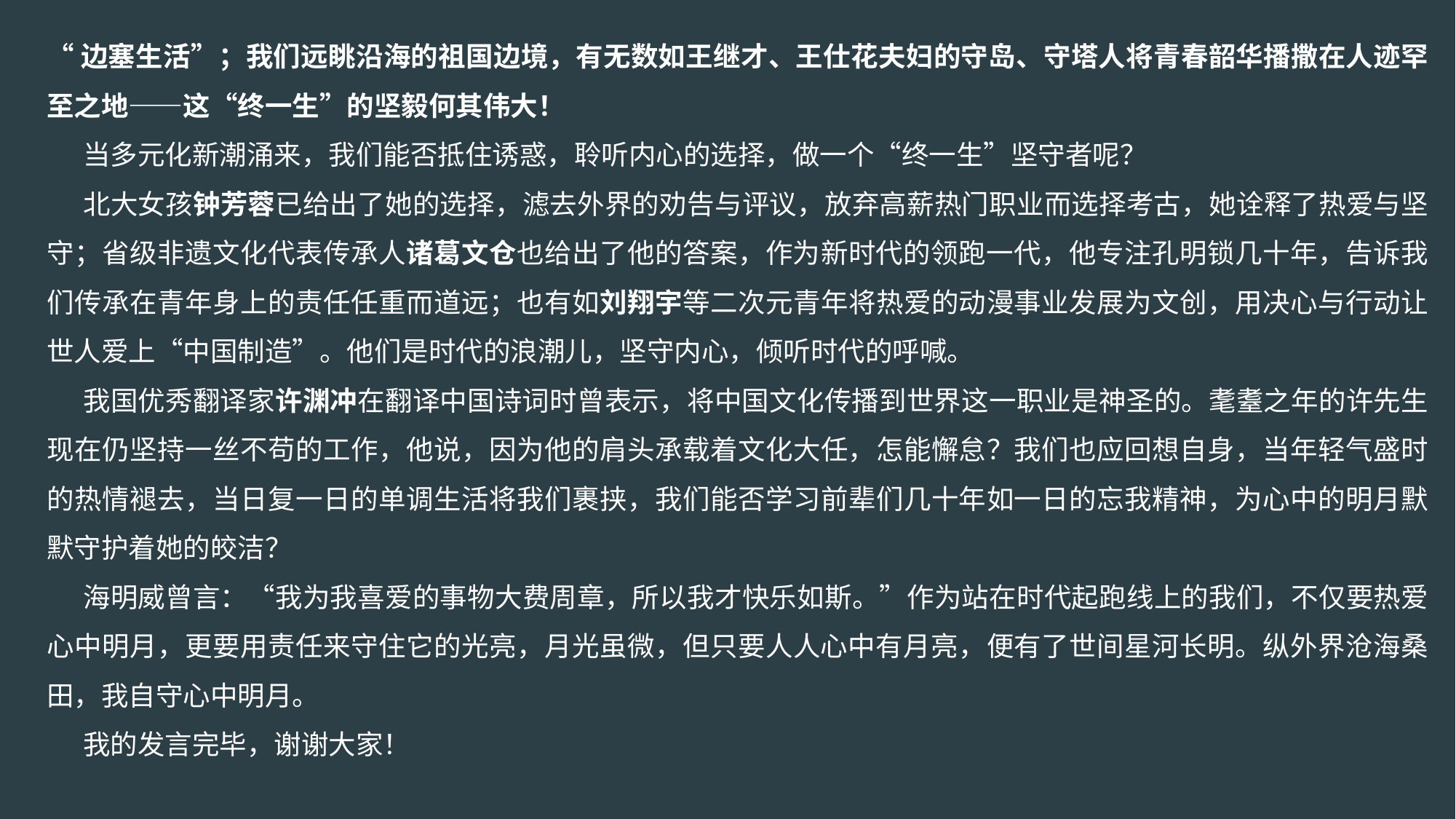

“边塞生活”；我们远眺沿海的祖国边境，有无数如王继才、王仕花夫妇的守岛、守塔人将青春韶华播撒在人迹罕至之地——这“终一生”的坚毅何其伟大！
当多元化新潮涌来，我们能否抵住诱惑，聆听内心的选择，做一个“终一生”坚守者呢？
北大女孩钟芳蓉已给出了她的选择，滤去外界的劝告与评议，放弃高薪热门职业而选择考古，她诠释了热爱与坚守；省级非遗文化代表传承人诸葛文仓也给出了他的答案，作为新时代的领跑一代，他专注孔明锁几十年，告诉我们传承在青年身上的责任任重而道远；也有如刘翔宇等二次元青年将热爱的动漫事业发展为文创，用决心与行动让世人爱上“中国制造”。他们是时代的浪潮儿，坚守内心，倾听时代的呼喊。
我国优秀翻译家许渊冲在翻译中国诗词时曾表示，将中国文化传播到世界这一职业是神圣的。耄耋之年的许先生现在仍坚持一丝不苟的工作，他说，因为他的肩头承载着文化大任，怎能懈怠？我们也应回想自身，当年轻气盛时的热情褪去，当日复一日的单调生活将我们裹挟，我们能否学习前辈们几十年如一日的忘我精神，为心中的明月默默守护着她的皎洁？
海明威曾言：“我为我喜爱的事物大费周章，所以我才快乐如斯。”作为站在时代起跑线上的我们，不仅要热爱心中明月，更要用责任来守住它的光亮，月光虽微，但只要人人心中有月亮，便有了世间星河长明。纵外界沧海桑田，我自守心中明月。
我的发言完毕，谢谢大家！